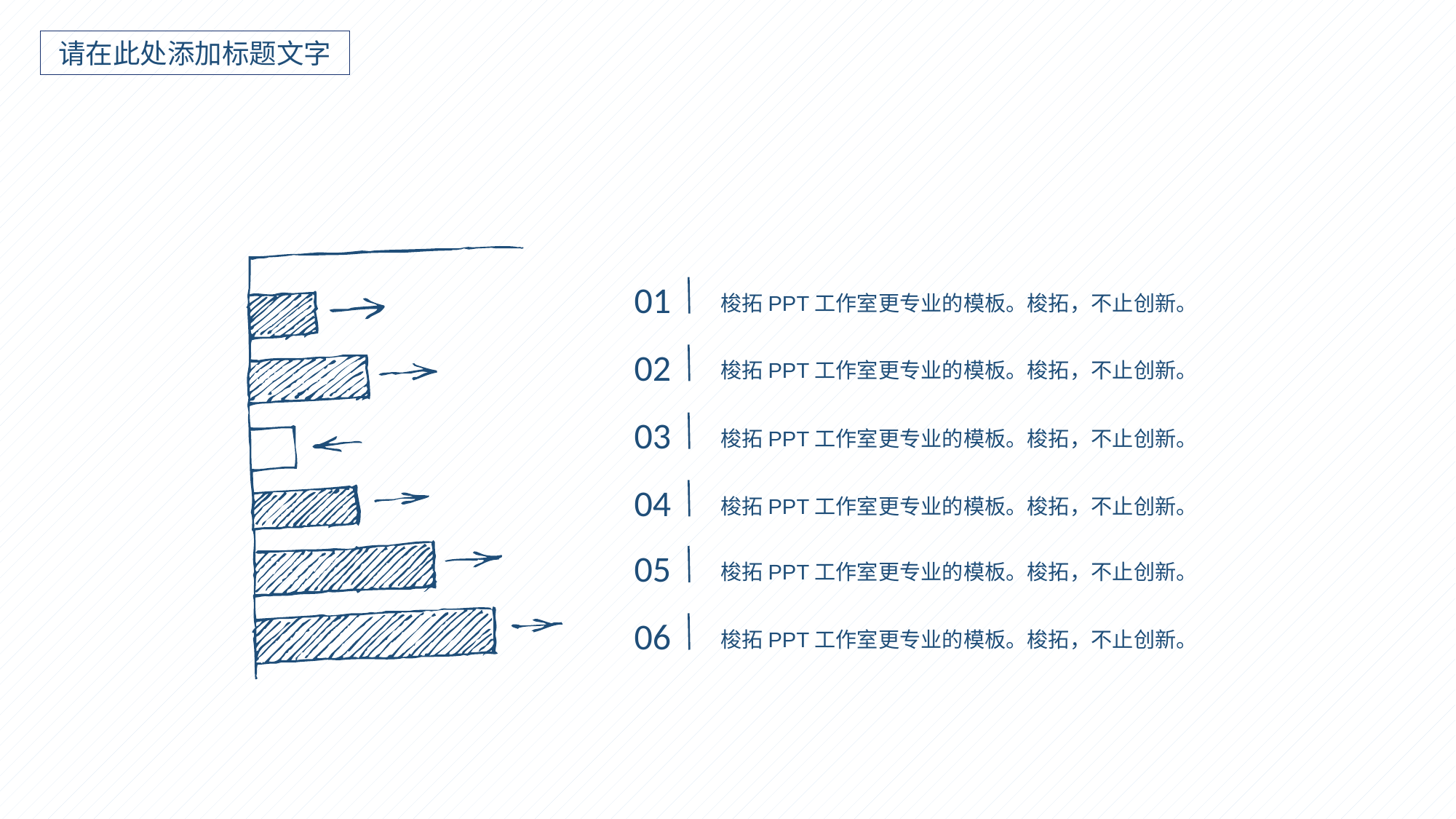

请在此处添加标题文字

01
梭拓PPT工作室更专业的模板。梭拓，不止创新。
02
梭拓PPT工作室更专业的模板。梭拓，不止创新。
03
梭拓PPT工作室更专业的模板。梭拓，不止创新。
04
梭拓PPT工作室更专业的模板。梭拓，不止创新。
05
梭拓PPT工作室更专业的模板。梭拓，不止创新。
06
梭拓PPT工作室更专业的模板。梭拓，不止创新。